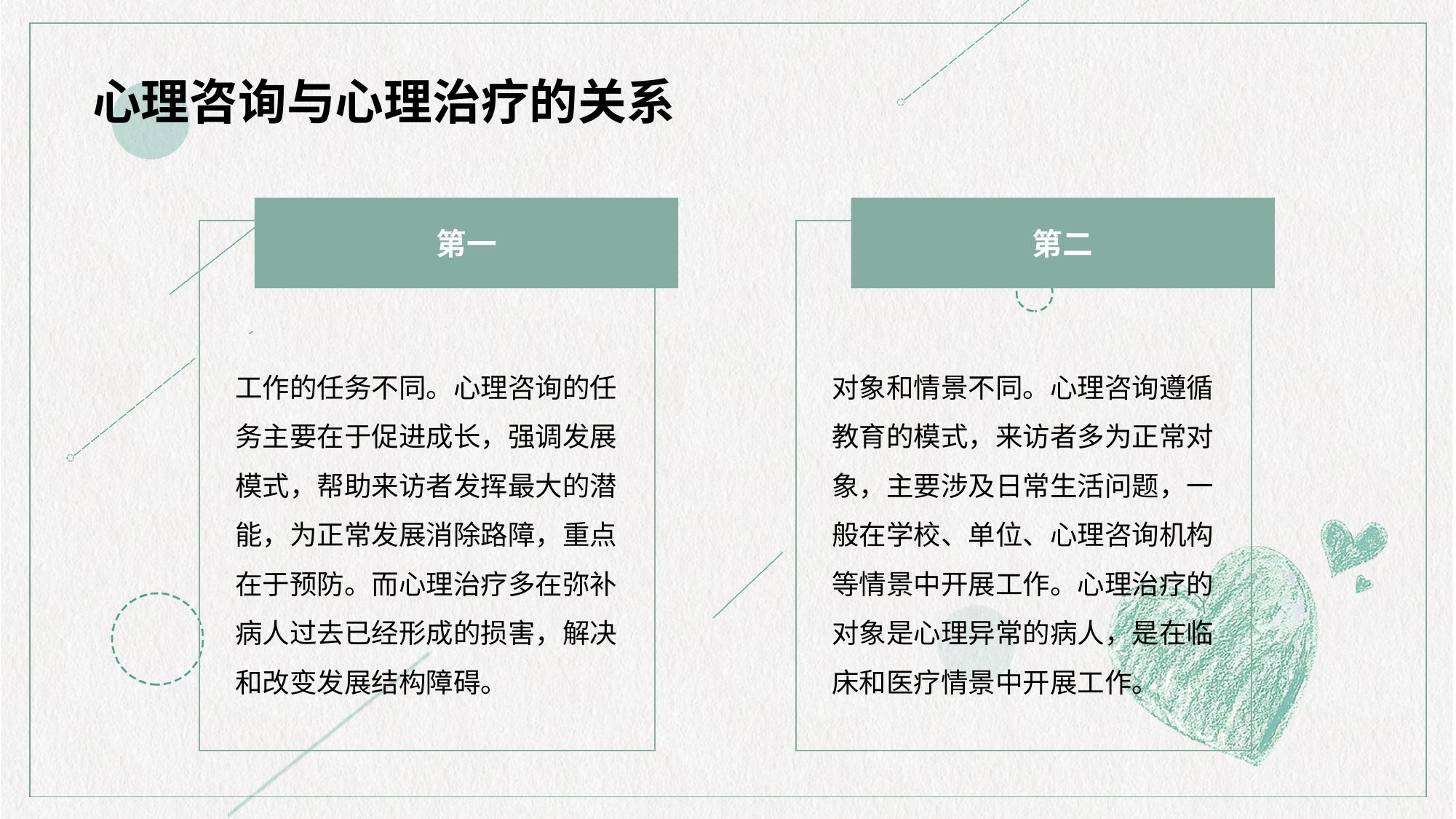

心理咨询与心理治疗的关系
第一

工作的任务不同。心理咨询的任务主要在于促进成长，强调发展模式，帮助来访者发挥最大的潜能，为正常发展消除路障，重点在于预防。而心理治疗多在弥补病人过去已经形成的损害，解决和改变发展结构障碍。
第二

对象和情景不同。心理咨询遵循教育的模式，来访者多为正常对象，主要涉及日常生活问题，一般在学校、单位、心理咨询机构等情景中开展工作。心理治疗的对象是心理异常的病人，是在临床和医疗情景中开展工作。